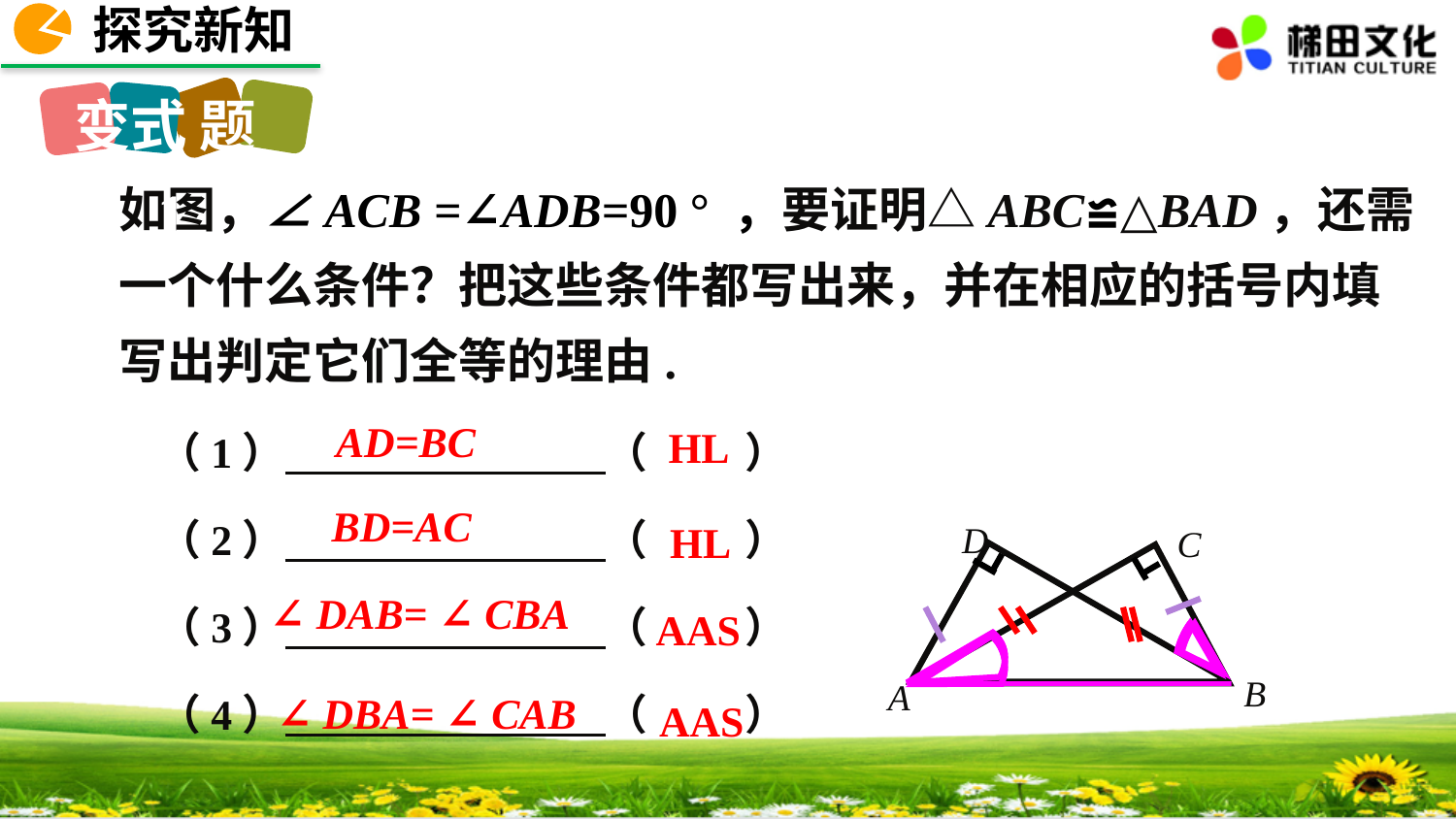

探究新知

变式 题  1

如图，∠ACB =∠ADB=90 ° ，要证明△ABC≌△BAD，还需一个什么条件？把这些条件都写出来，并在相应的括号内填写出判定它们全等的理由.
   （1）                                 （          ）
   （2）                                 （          ）
   （3）                                 （          ）
   （4）                                 （          ）

AD=BC
HL
BD=AC
 HL
D
C

B
A
∠ DAB= ∠ CBA
AAS

∠ DBA= ∠ CAB

AAS